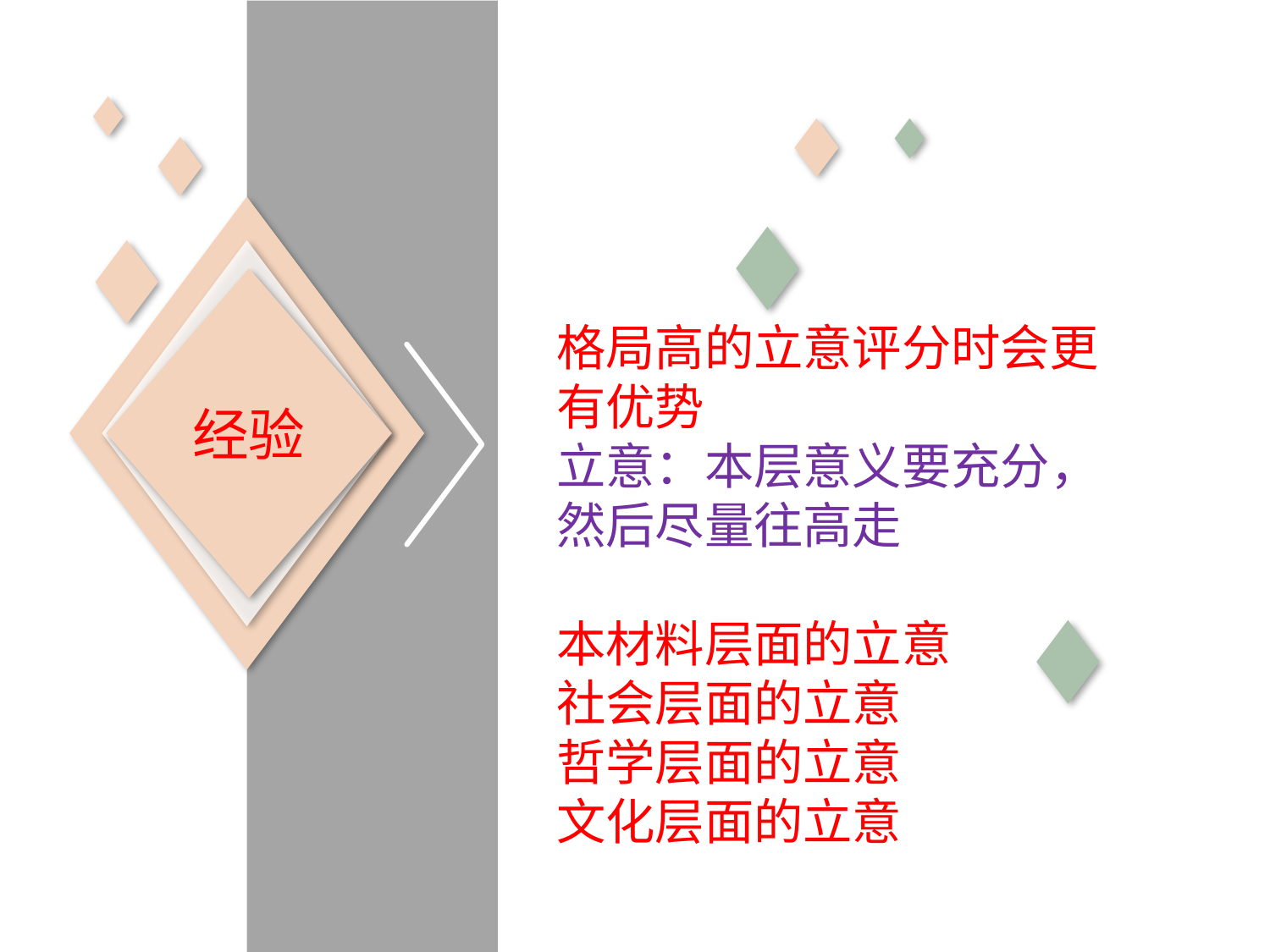

经验
格局高的立意评分时会更有优势
立意：本层意义要充分，然后尽量往高走

本材料层面的立意
社会层面的立意
哲学层面的立意
文化层面的立意